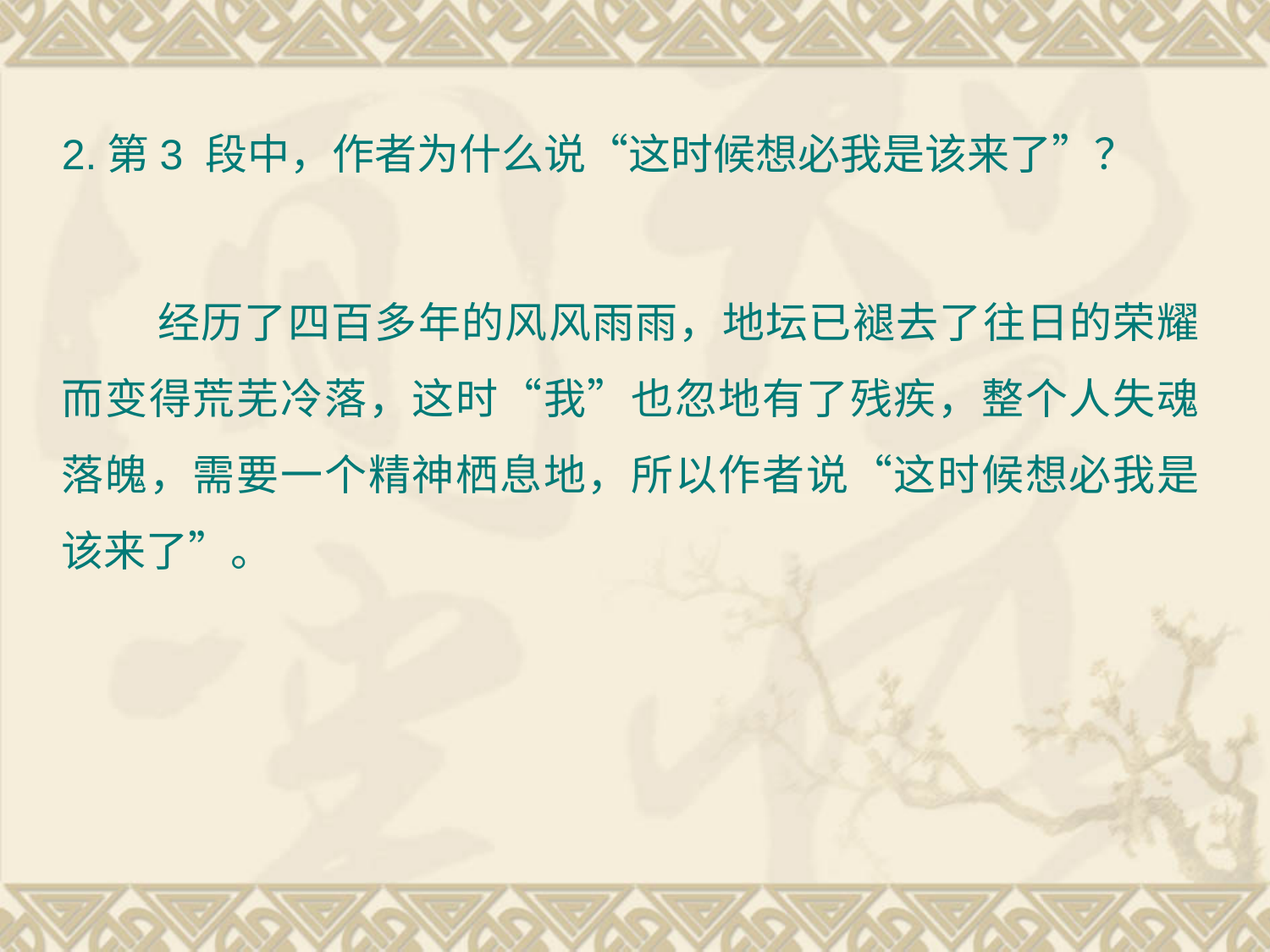

2.第3 段中，作者为什么说“这时候想必我是该来了”？
        经历了四百多年的风风雨雨，地坛已褪去了往日的荣耀而变得荒芜冷落，这时“我”也忽地有了残疾，整个人失魂落魄，需要一个精神栖息地，所以作者说“这时候想必我是该来了”。